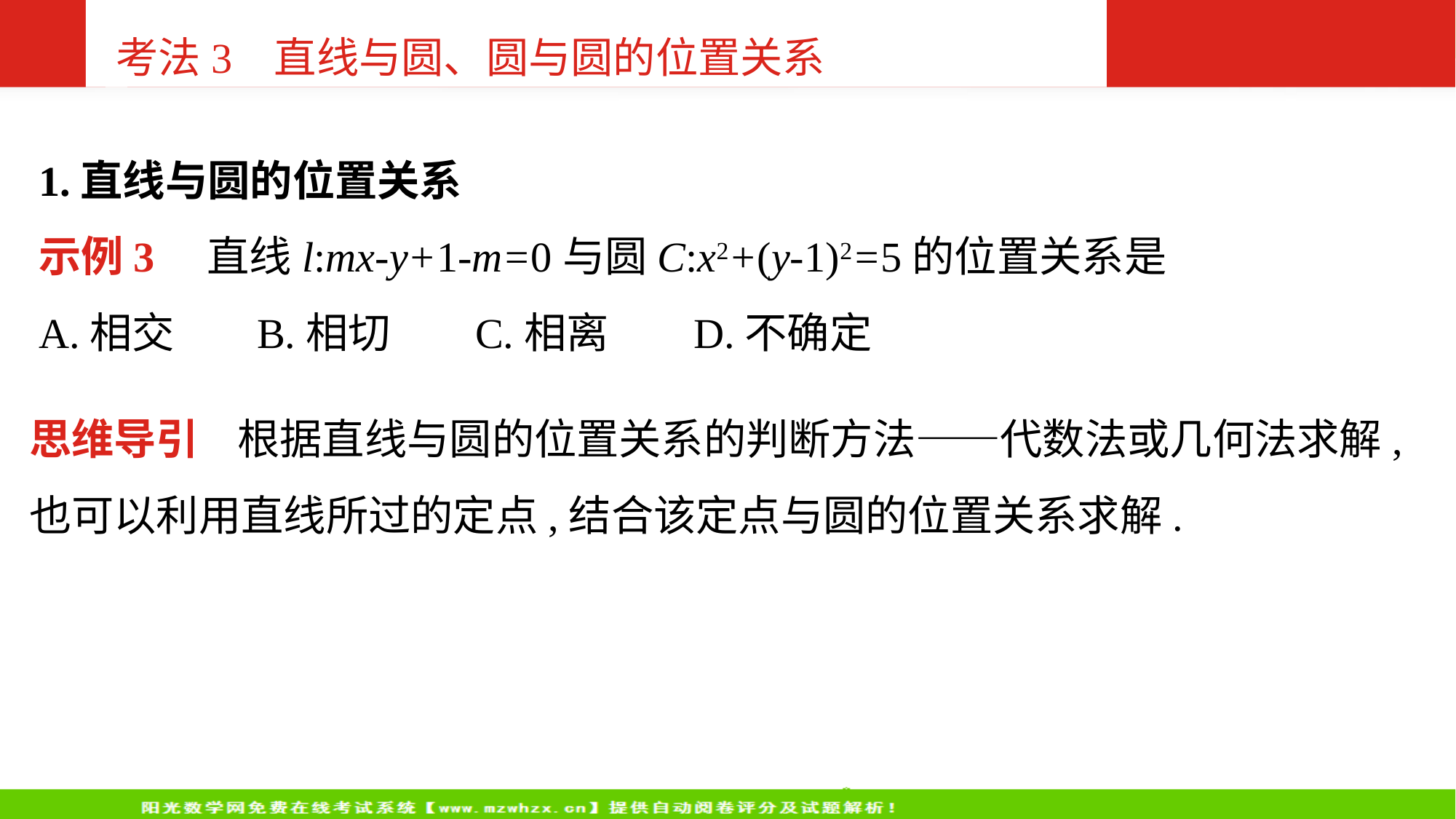

考法3   直线与圆、圆与圆的位置关系

1.直线与圆的位置关系
示例3    直线l:mx-y+1-m=0与圆C:x2+(y-1)2=5的位置关系是
A.相交	B.相切	C.相离	D.不确定
思维导引    根据直线与圆的位置关系的判断方法——代数法或几何法求解,也可以利用直线所过的定点,结合该定点与圆的位置关系求解.